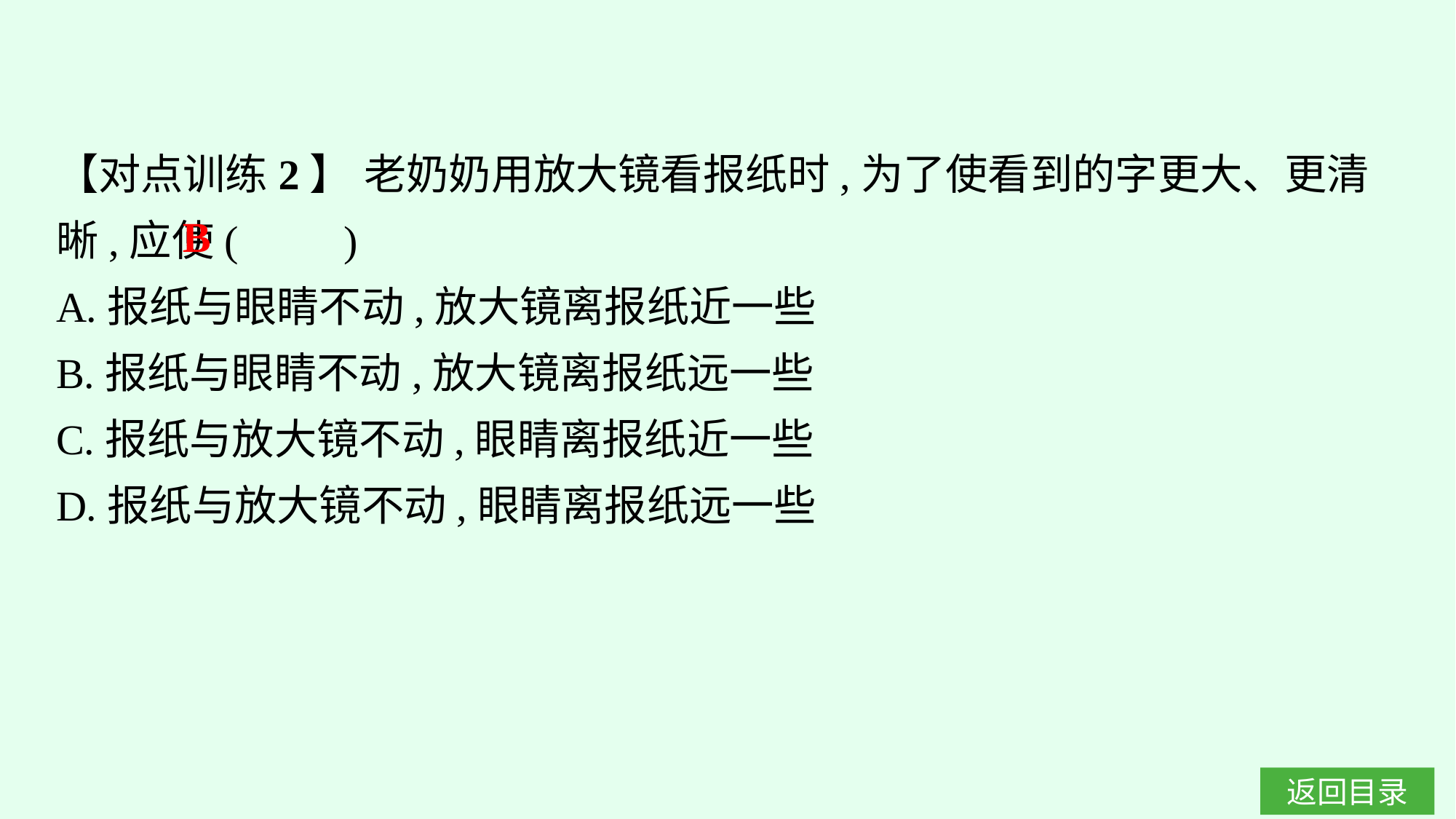

【对点训练2】 老奶奶用放大镜看报纸时,为了使看到的字更大、更清晰,应使(　　)
A.报纸与眼睛不动,放大镜离报纸近一些
B.报纸与眼睛不动,放大镜离报纸远一些
C.报纸与放大镜不动,眼睛离报纸近一些
D.报纸与放大镜不动,眼睛离报纸远一些
B